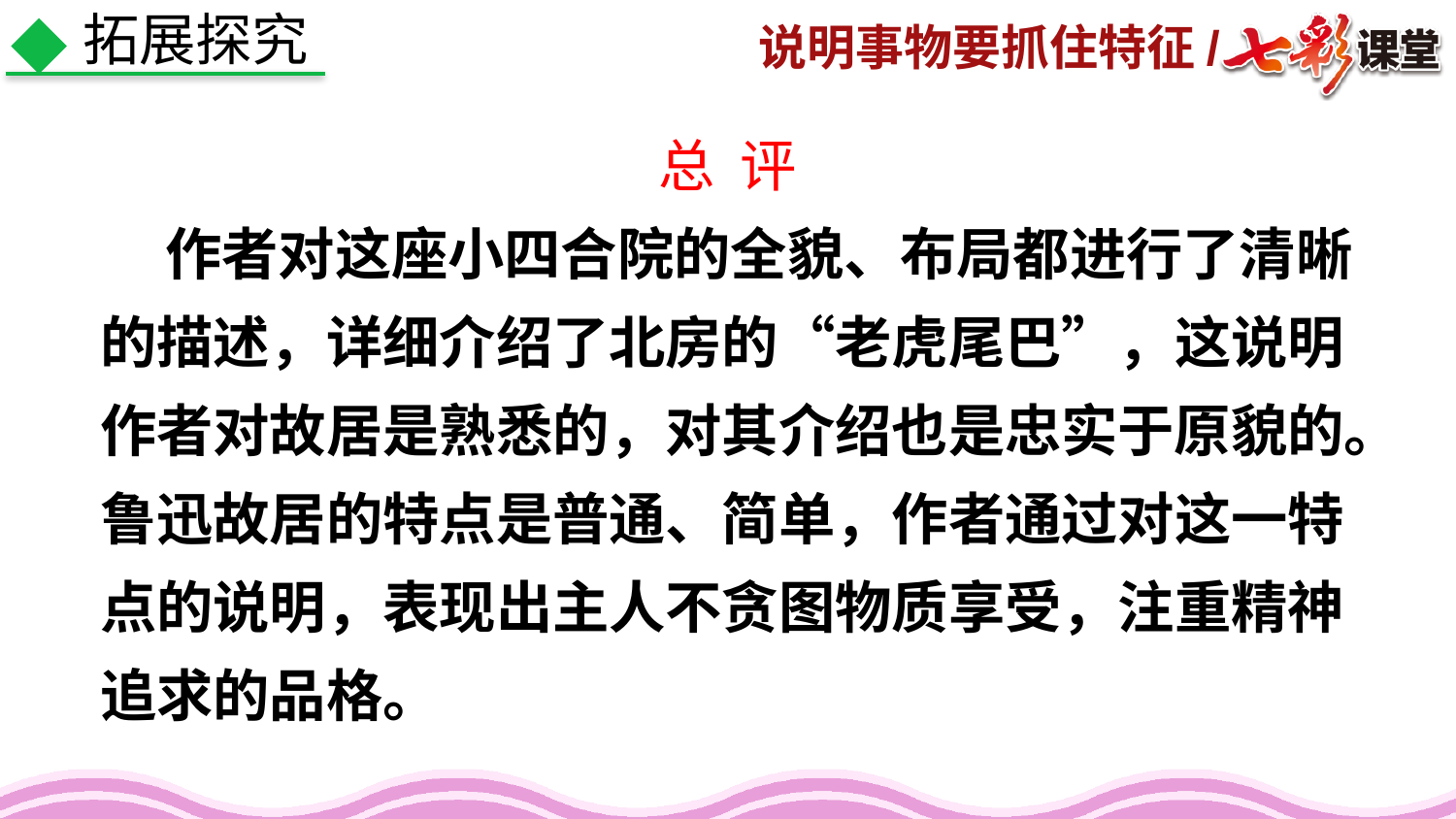

拓展探究

总  评
    作者对这座小四合院的全貌、布局都进行了清晰的描述，详细介绍了北房的“老虎尾巴”，这说明作者对故居是熟悉的，对其介绍也是忠实于原貌的。鲁迅故居的特点是普通、简单，作者通过对这一特点的说明，表现出主人不贪图物质享受，注重精神追求的品格。